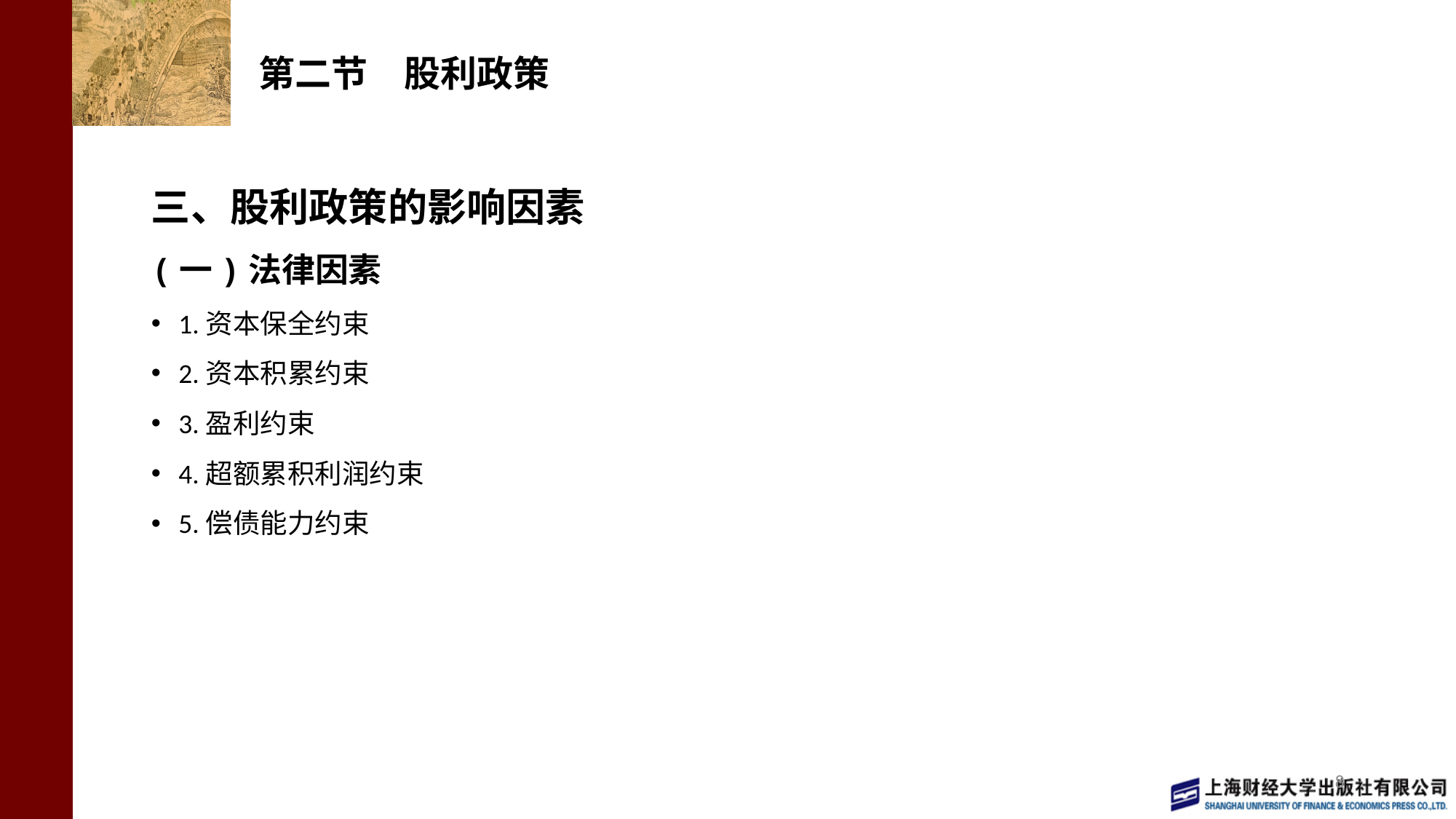

# 第二节　股利政策
三、股利政策的影响因素
(一)法律因素
1.资本保全约束
2.资本积累约束
3.盈利约束
4.超额累积利润约束
5.偿债能力约束

8